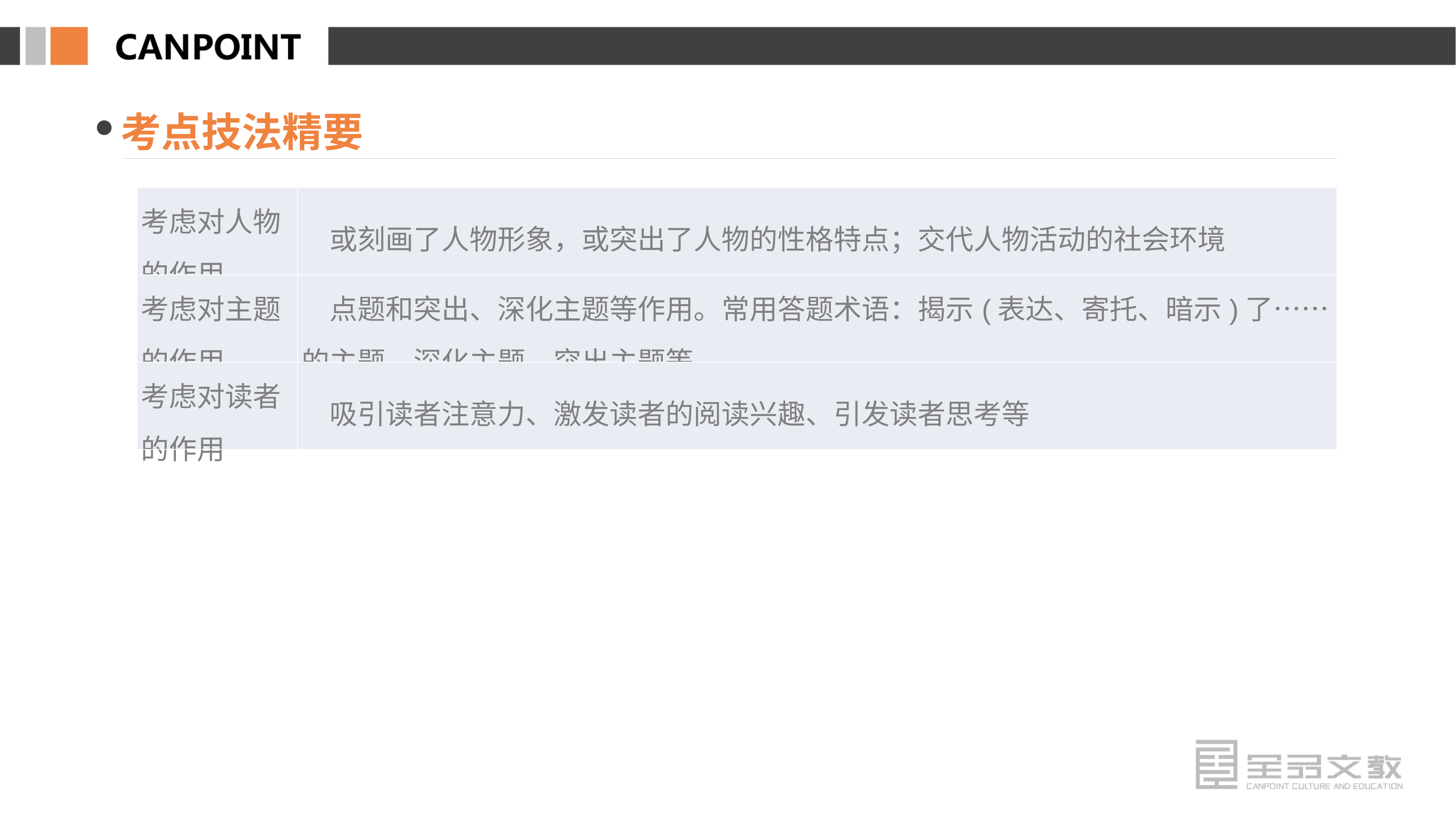

考点技法精要

| 考虑对人物的作用 | 或刻画了人物形象，或突出了人物的性格特点；交代人物活动的社会环境 |
| --- | --- |
| 考虑对主题的作用 | 点题和突出、深化主题等作用。常用答题术语：揭示(表达、寄托、暗示)了……的主题、深化主题、突出主题等 |
| 考虑对读者的作用 | 吸引读者注意力、激发读者的阅读兴趣、引发读者思考等 |